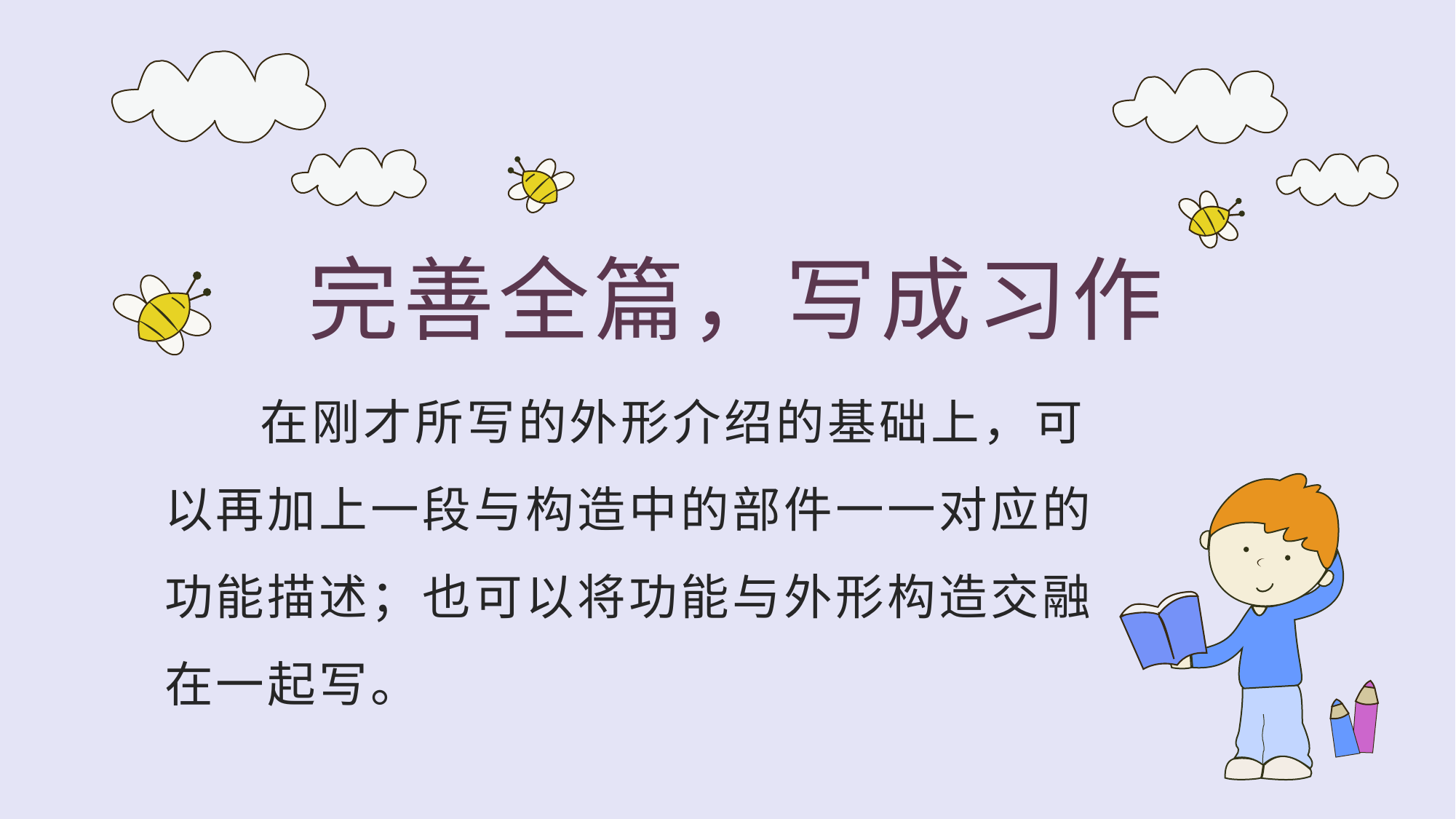

# 完善全篇，写成习作
      在刚才所写的外形介绍的基础上，可以再加上一段与构造中的部件一一对应的功能描述；也可以将功能与外形构造交融在一起写。